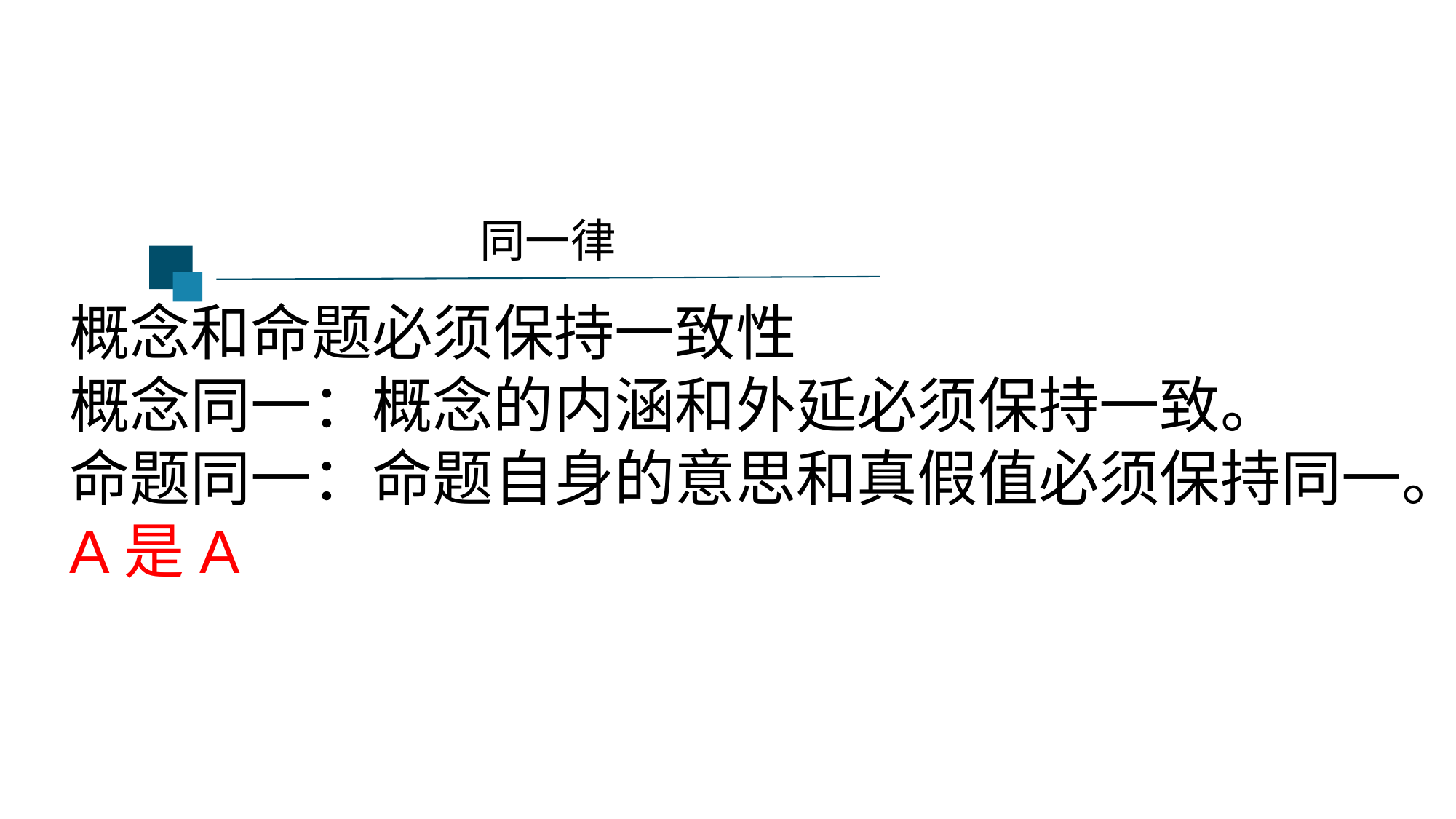

同一律

概念和命题必须保持一致性
概念同一：概念的内涵和外延必须保持一致。
命题同一：命题自身的意思和真假值必须保持同一。
A是A